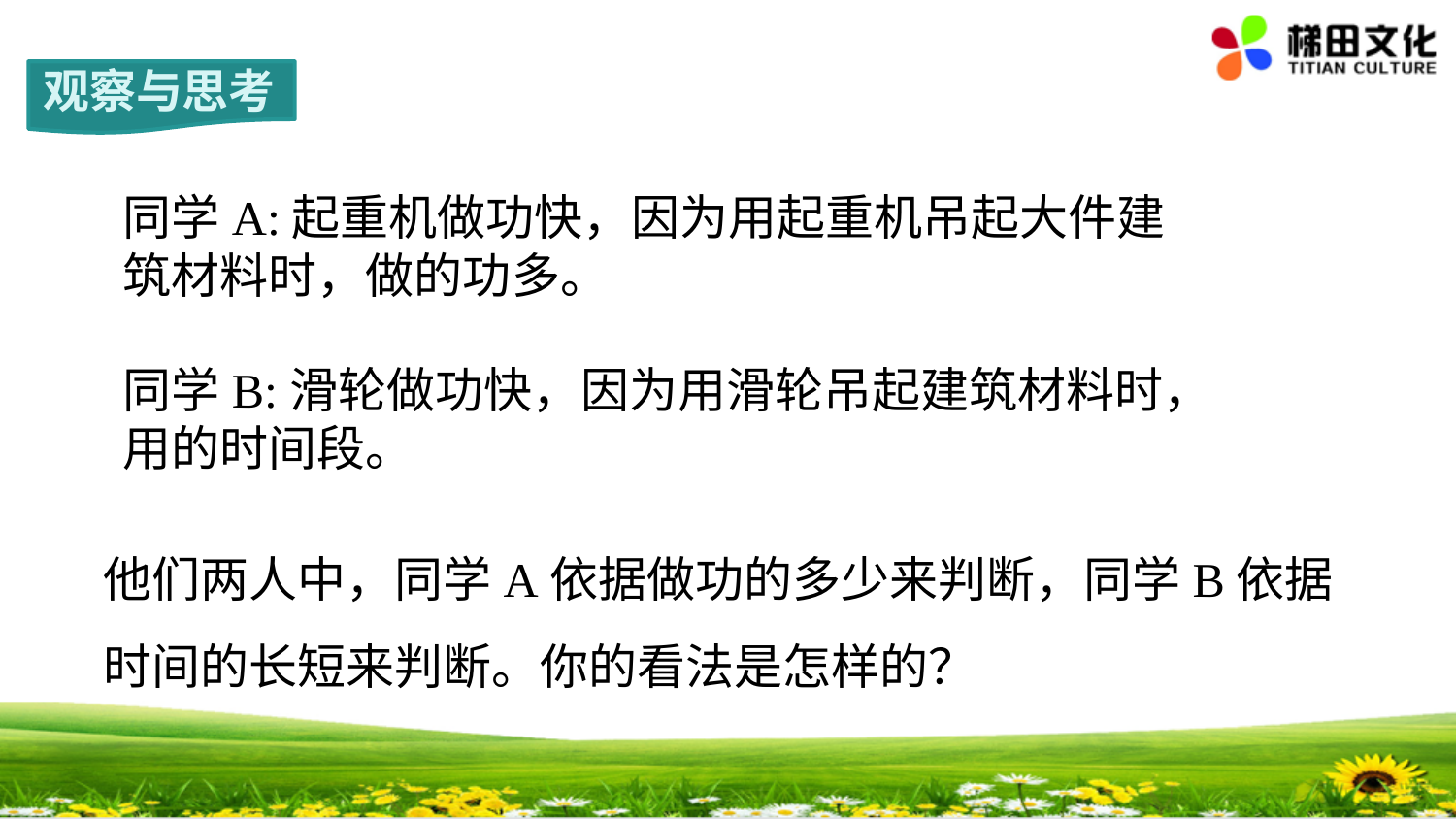

观察与思考

同学A:起重机做功快，因为用起重机吊起大件建筑材料时，做的功多。
同学B:滑轮做功快，因为用滑轮吊起建筑材料时，用的时间段。
他们两人中，同学A依据做功的多少来判断，同学B依据时间的长短来判断。你的看法是怎样的？